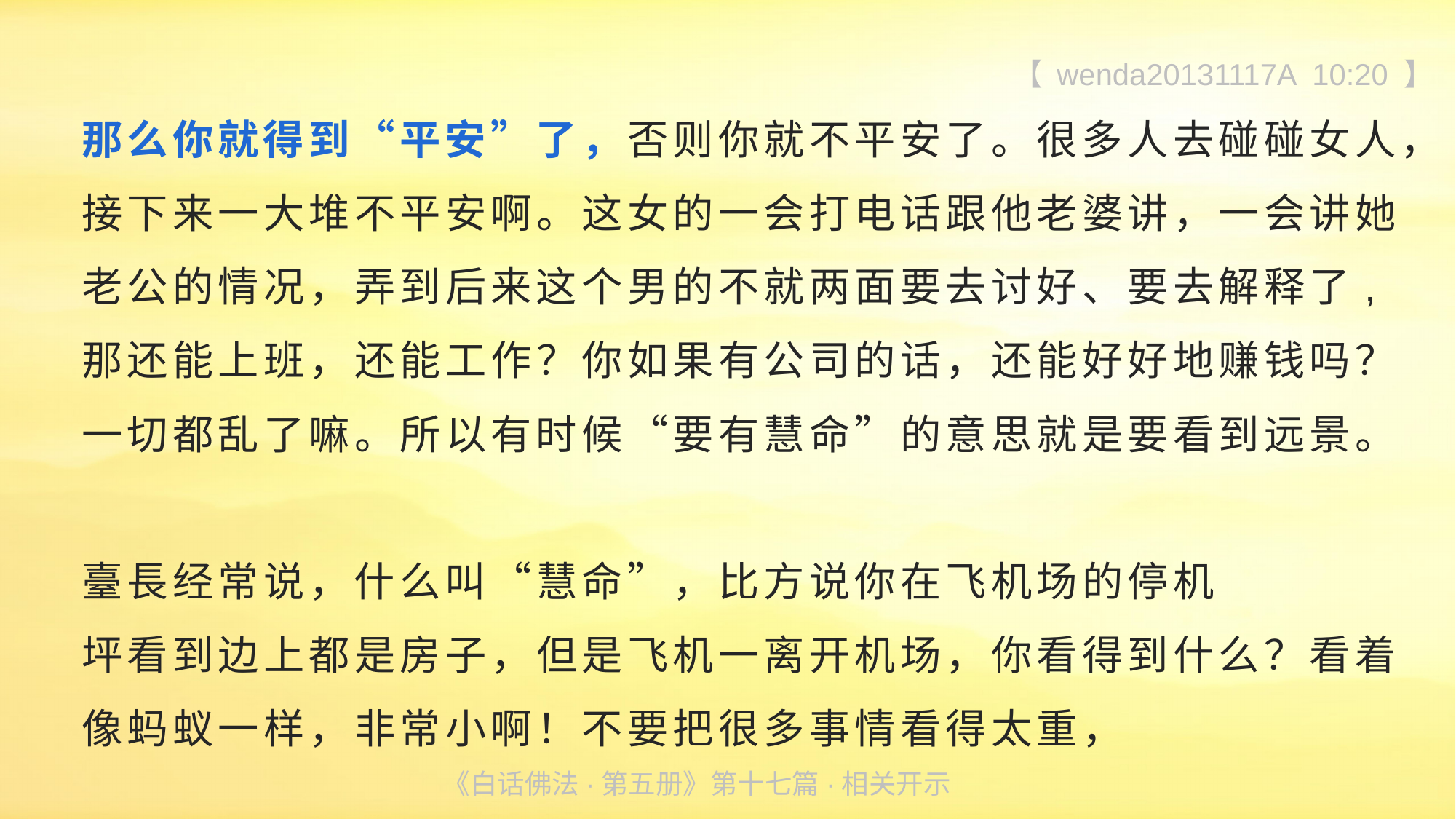

【 wenda20131117A  10:20 】
那么你就得到“平安”了，否则你就不平安了。很多人去碰碰女人，接下来一大堆不平安啊。这女的一会打电话跟他老婆讲，一会讲她老公的情况，弄到后来这个男的不就两面要去讨好、要去解释了,那还能上班，还能工作？你如果有公司的话，还能好好地赚钱吗？一切都乱了嘛。所以有时候“要有慧命”的意思就是要看到远景。

臺長经常说，什么叫“慧命”，比方说你在飞机场的停机
坪看到边上都是房子，但是飞机一离开机场，你看得到什么？看着像蚂蚁一样，非常小啊！不要把很多事情看得太重，
《白话佛法·第五册》第十七篇·相关开示